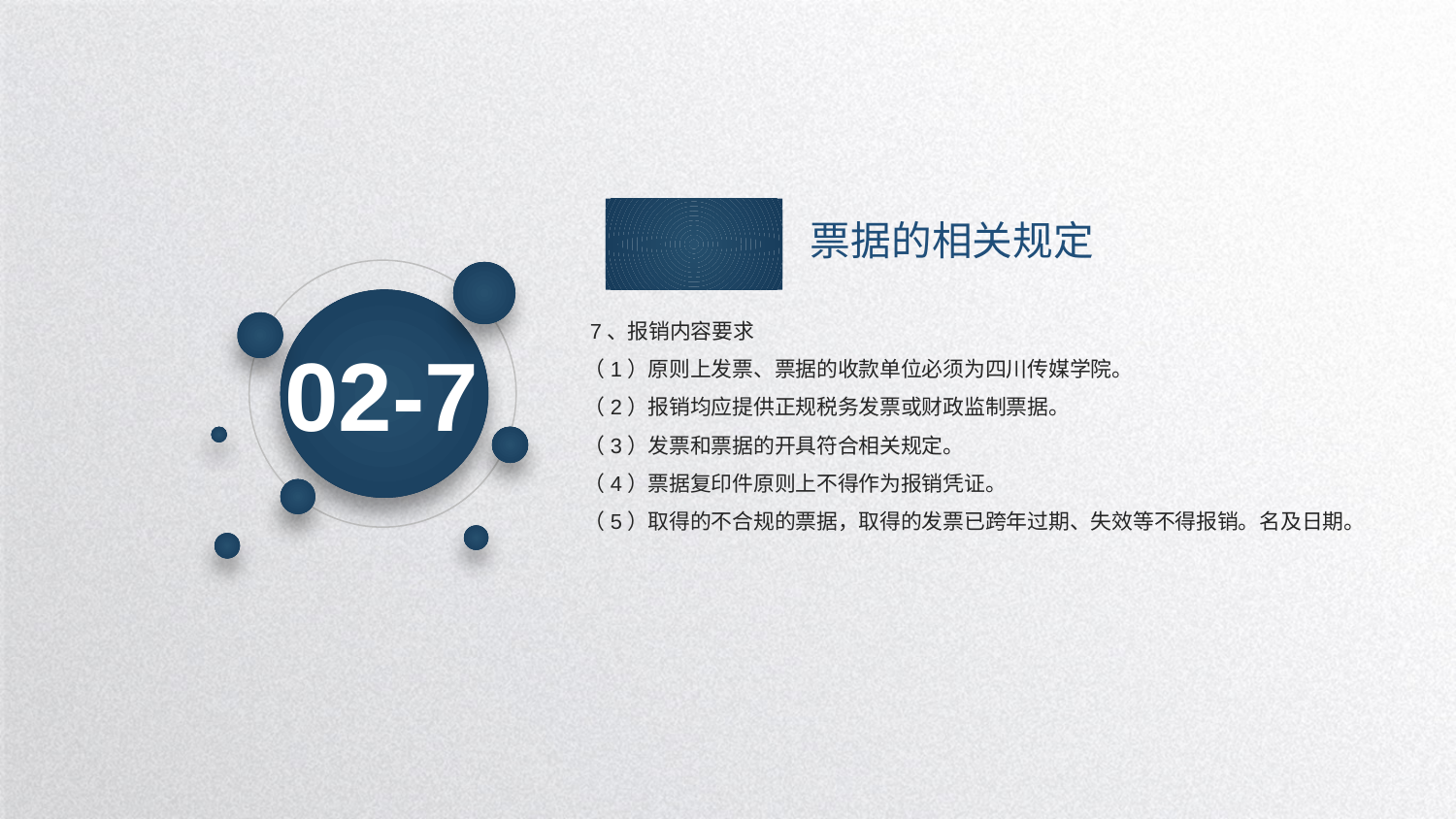

票据的相关规定

02-7
 7、报销内容要求
（1）原则上发票、票据的收款单位必须为四川传媒学院。
（2）报销均应提供正规税务发票或财政监制票据。
（3）发票和票据的开具符合相关规定。
（4）票据复印件原则上不得作为报销凭证。
（5）取得的不合规的票据，取得的发票已跨年过期、失效等不得报销。名及日期。